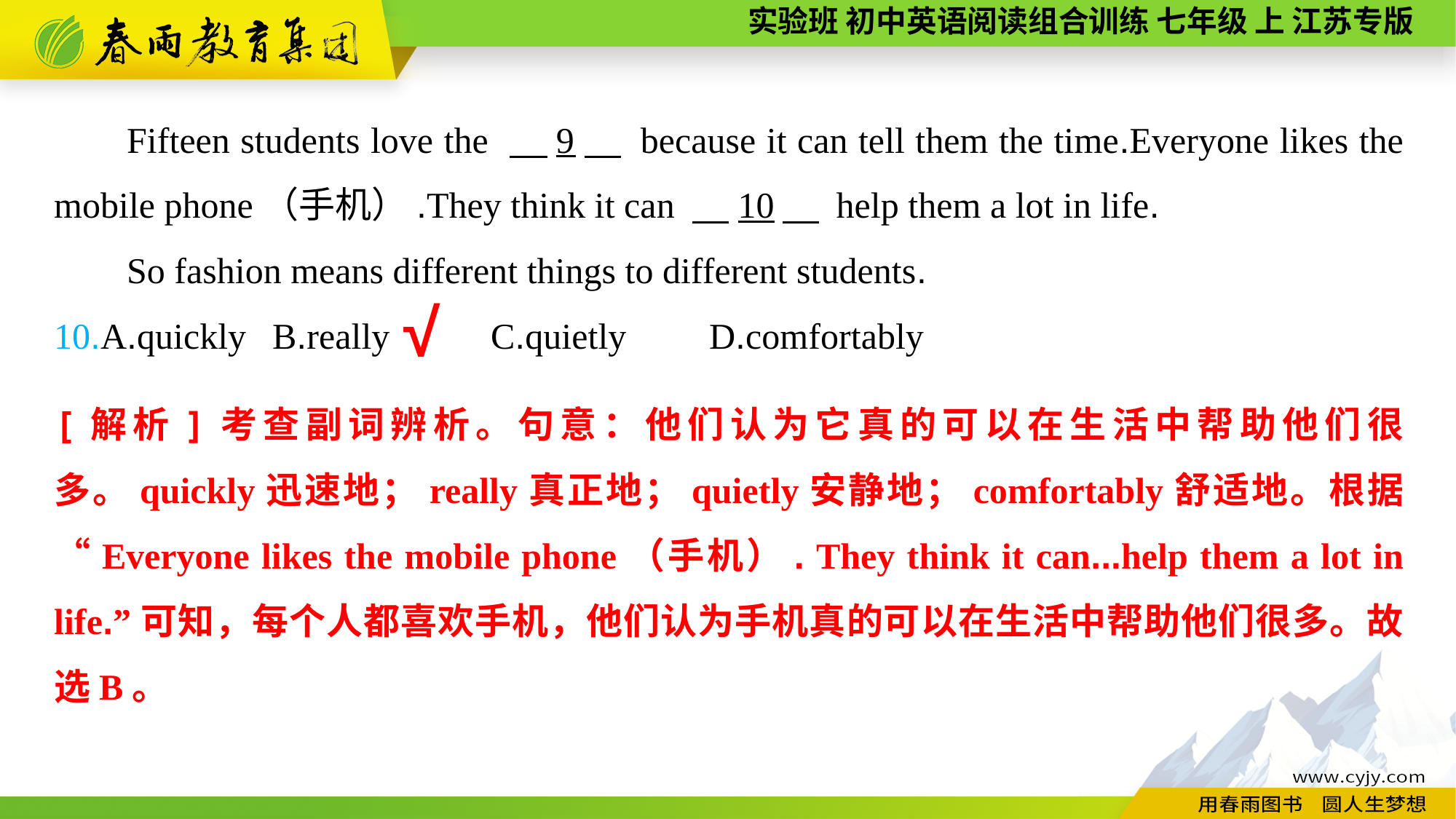

Fifteen students love the 　9　 because it can tell them the time.Everyone likes the mobile phone（手机）.They think it can 　10　 help them a lot in life.
So fashion means different things to different students.
10.A.quickly	B.really	C.quietly	D.comfortably
√
[解析]考查副词辨析。句意：他们认为它真的可以在生活中帮助他们很多。quickly迅速地；really真正地；quietly安静地；comfortably舒适地。根据“Everyone likes the mobile phone（手机）. They think it can...help them a lot in life.”可知，每个人都喜欢手机，他们认为手机真的可以在生活中帮助他们很多。故选B。